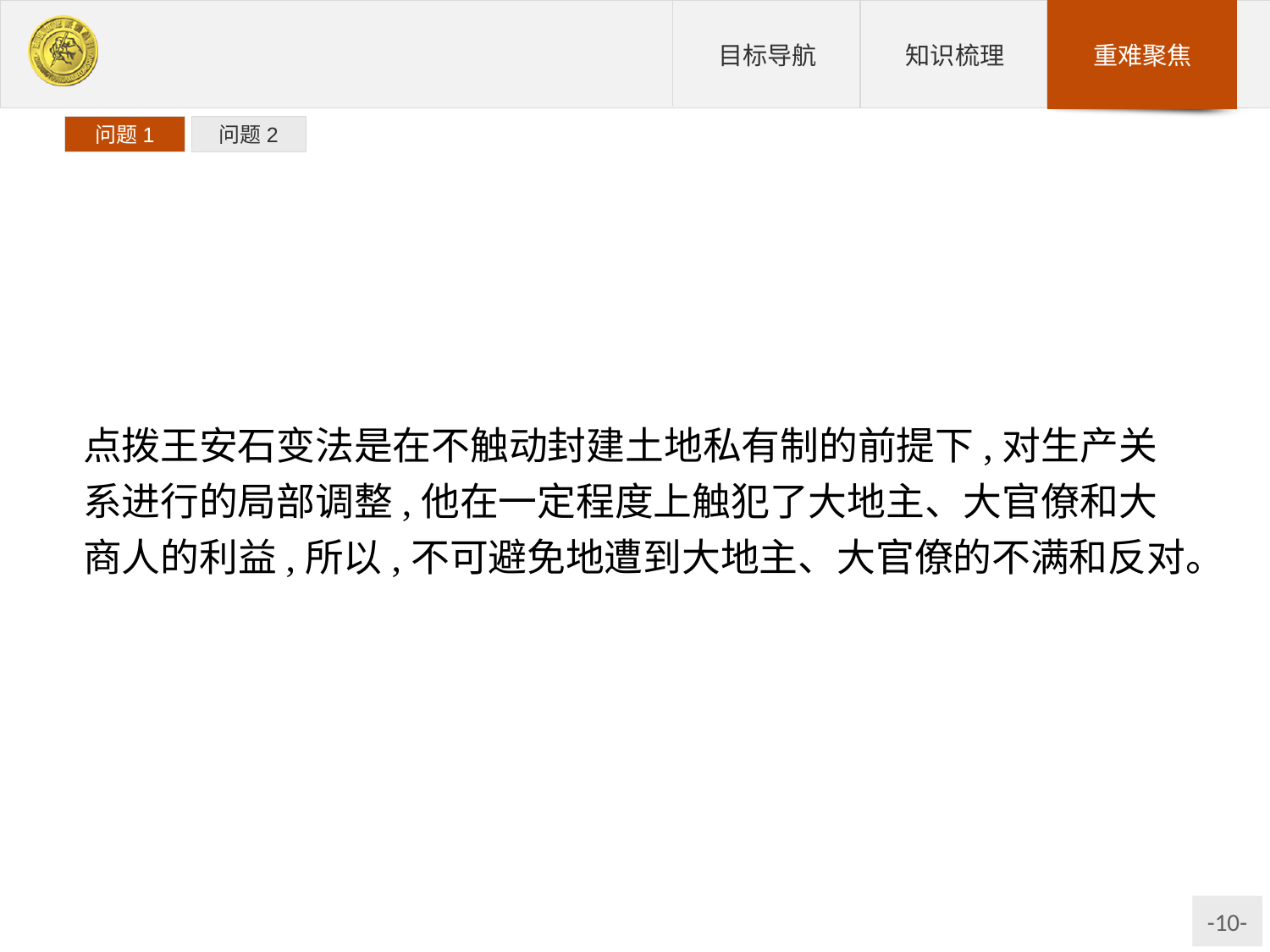

问题1
问题2
点拨王安石变法是在不触动封建土地私有制的前提下,对生产关系进行的局部调整,他在一定程度上触犯了大地主、大官僚和大商人的利益,所以,不可避免地遭到大地主、大官僚的不满和反对。